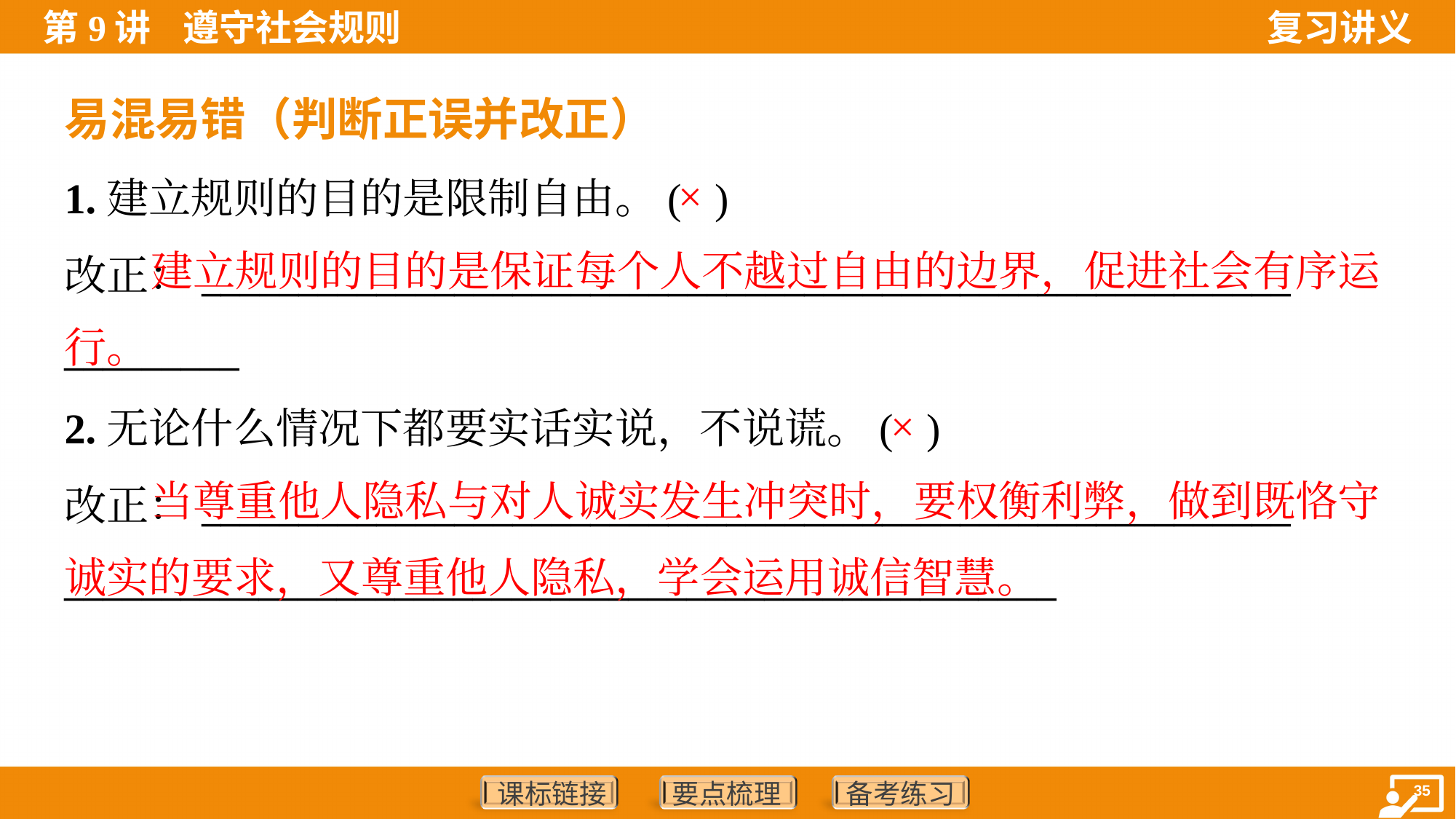

易混易错（判断正误并改正）
1.建立规则的目的是限制自由。(   )
改正：________________________________________________________
_________
×
       建立规则的目的是保证每个人不越过自由的边界，促进社会有序运行。
2.无论什么情况下都要实话实说，不说谎。(   )
改正：________________________________________________________
___________________________________________________
×
       当尊重他人隐私与对人诚实发生冲突时，要权衡利弊，做到既恪守诚实的要求，又尊重他人隐私，学会运用诚信智慧。